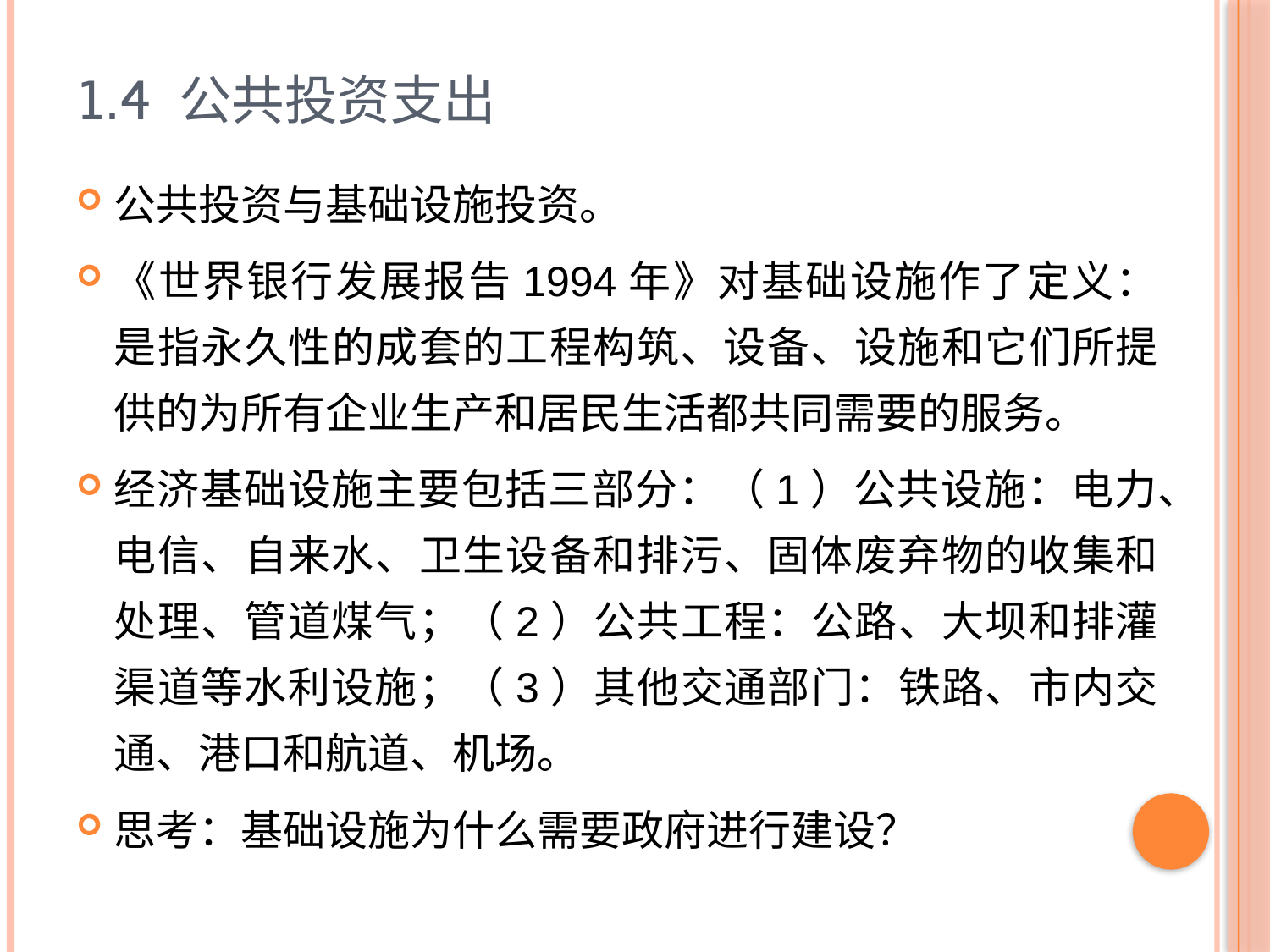

# 1.4 公共投资支出
公共投资与基础设施投资。
《世界银行发展报告1994年》对基础设施作了定义：是指永久性的成套的工程构筑、设备、设施和它们所提供的为所有企业生产和居民生活都共同需要的服务。
经济基础设施主要包括三部分：（1）公共设施：电力、电信、自来水、卫生设备和排污、固体废弃物的收集和处理、管道煤气；（2）公共工程：公路、大坝和排灌渠道等水利设施；（3）其他交通部门：铁路、市内交通、港口和航道、机场。
思考：基础设施为什么需要政府进行建设？